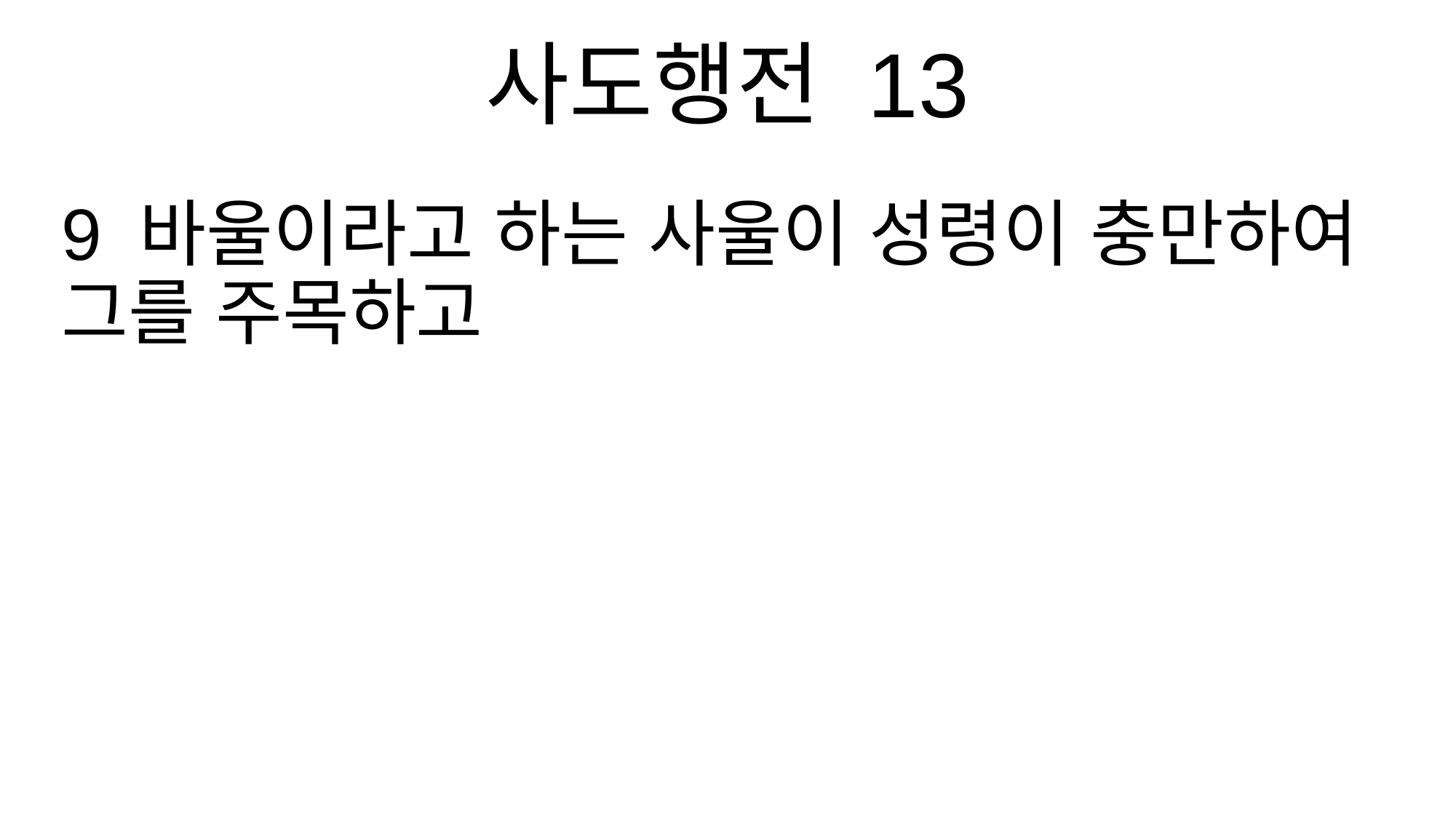

사도행전 13
9 바울이라고 하는 사울이 성령이 충만하여 그를 주목하고